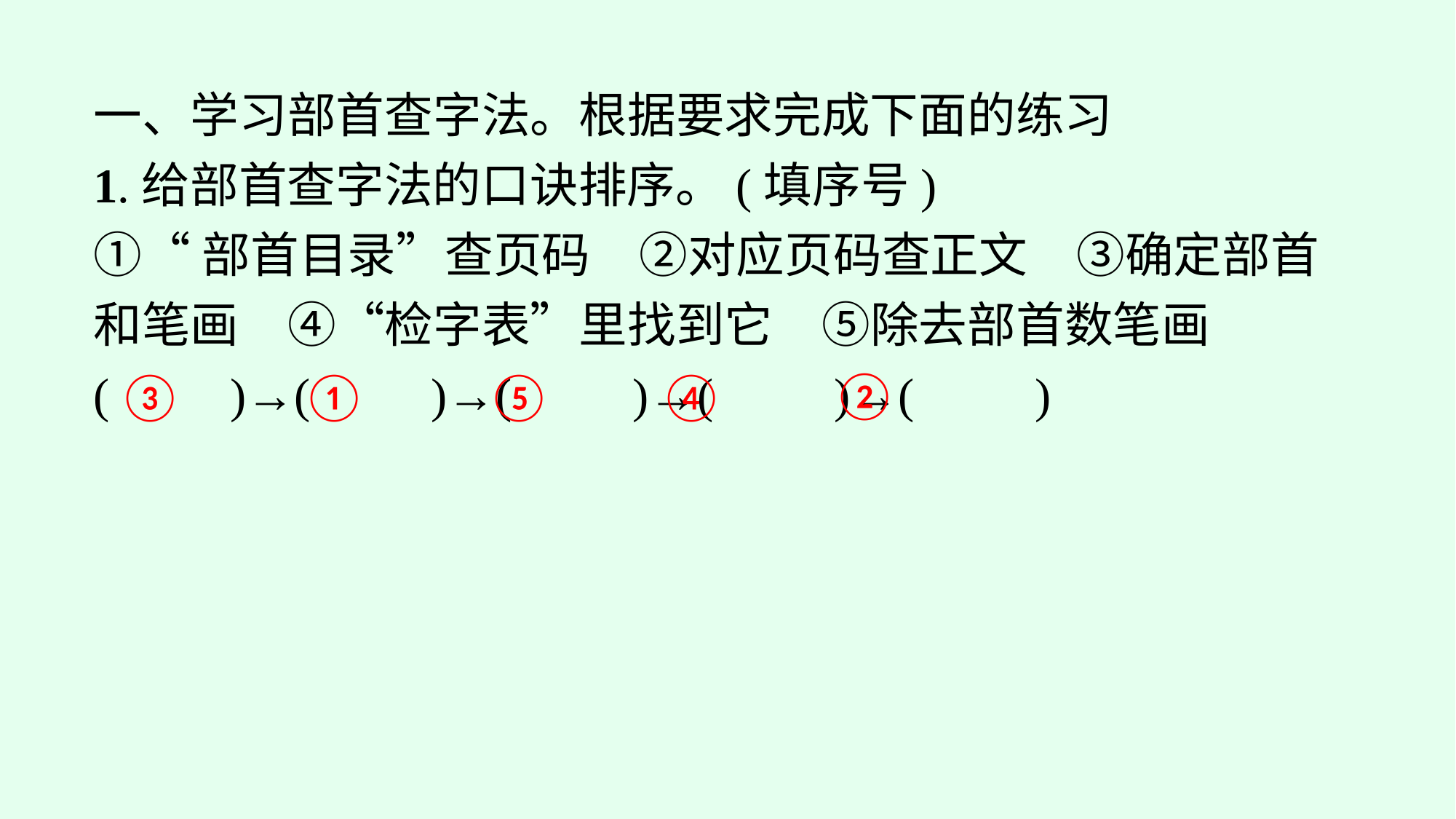

一、学习部首查字法。根据要求完成下面的练习
1.给部首查字法的口诀排序。(填序号)
①“部首目录”查页码　②对应页码查正文　③确定部首和笔画　④“检字表”里找到它　⑤除去部首数笔画
(　　)→(　　)→(　　)→(　　)→(　　)
②
④
③
①
⑤